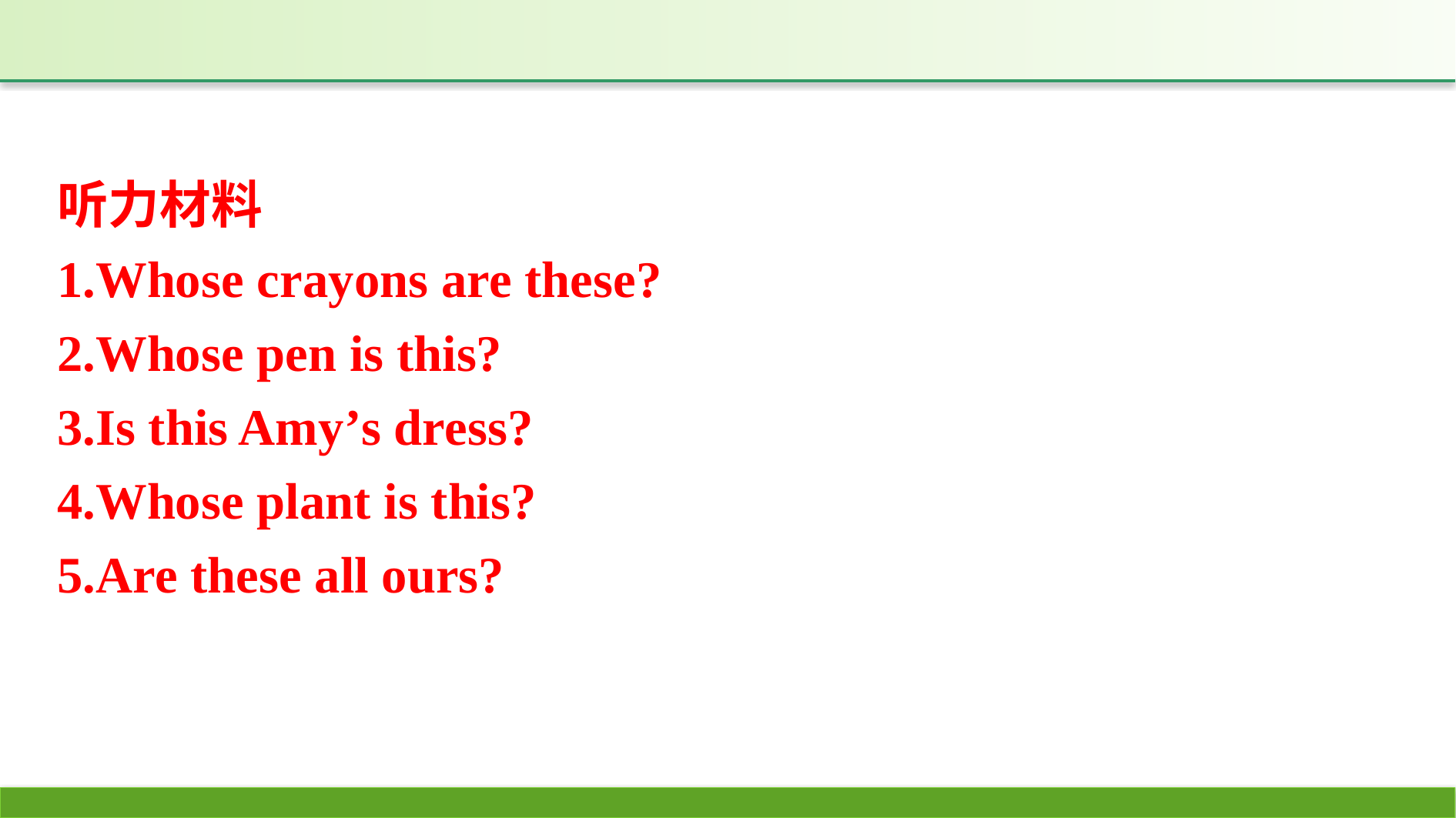

听力材料
1.Whose crayons are these?
2.Whose pen is this?
3.Is this Amy’s dress?
4.Whose plant is this?
5.Are these all ours?